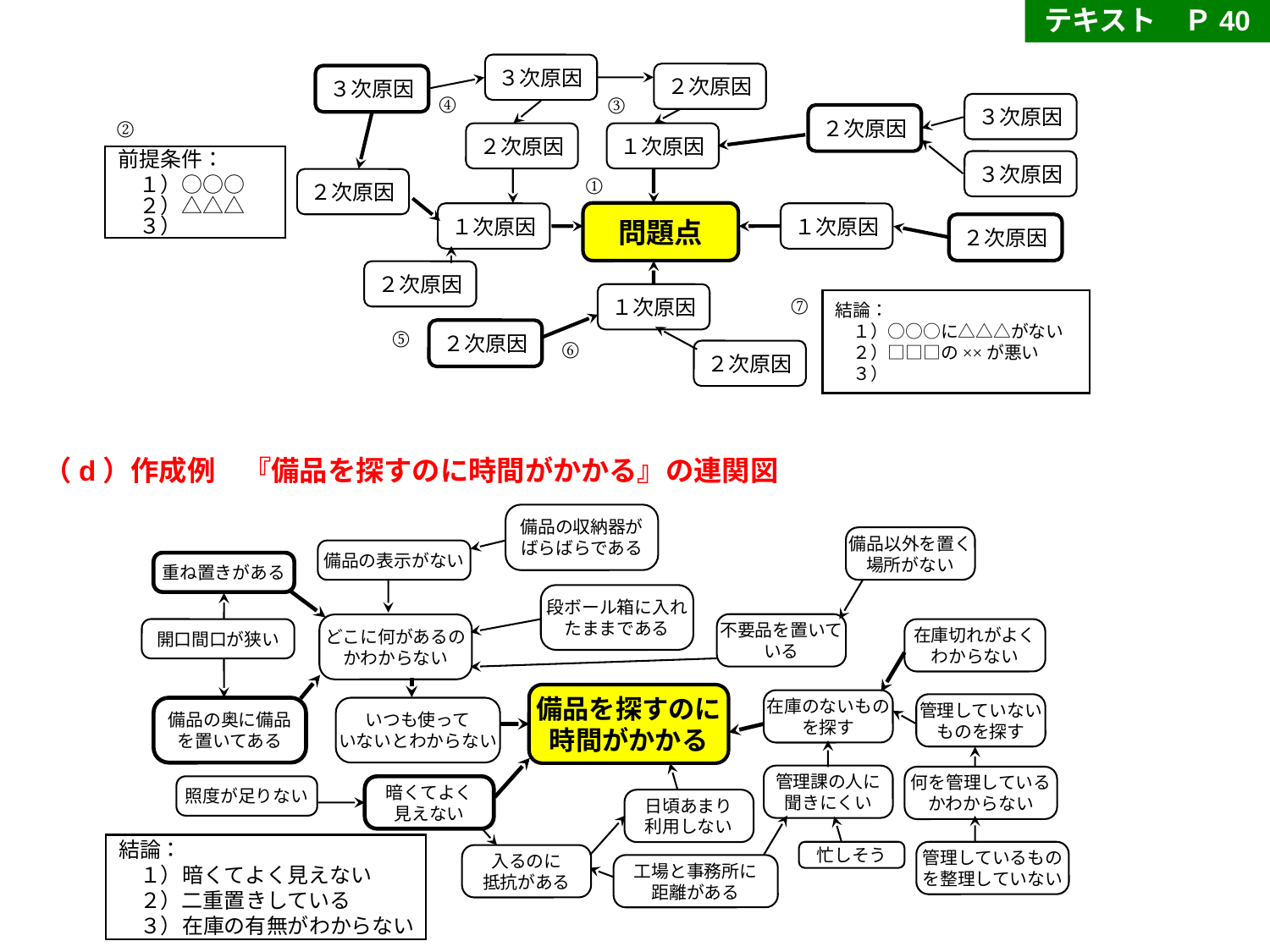

テキスト　Ｐ40
３次原因
２次原因
３次原因

④
③
３次原因

２次原因
②

２次原因
１次原因

前提条件：
　１）○○○
　２）△△△
　３）
３次原因
①
２次原因

問題点
１次原因
１次原因
２次原因

２次原因
１次原因
⑦
結論：
　１）○○○に△△△がない
　２）□□□の××が悪い
　３）

２次原因
⑤

⑥
２次原因
（d）作成例　『備品を探すのに時間がかかる』の連関図
備品の収納器が
ばらばらである
備品以外を置く
場所がない
備品の表示がない

重ね置きがある

段ボール箱に入れ
たままである

不要品を置いて
いる
どこに何があるの
かわからない
開口間口が狭い

在庫切れがよく
わからない

備品を探すのに
時間がかかる
在庫のないもの
を探す
管理していない
ものを探す
備品の奥に備品
を置いてある
いつも使って
いないとわからない

管理課の人に
聞きにくい
何を管理している
かわからない
照度が足りない
暗くてよく
見えない
日頃あまり
利用しない

結論：
　１）暗くてよく見えない
　２）二重置きしている
　３）在庫の有無がわからない
忙しそう
管理しているもの
を整理していない
入るのに
抵抗がある
工場と事務所に
距離がある